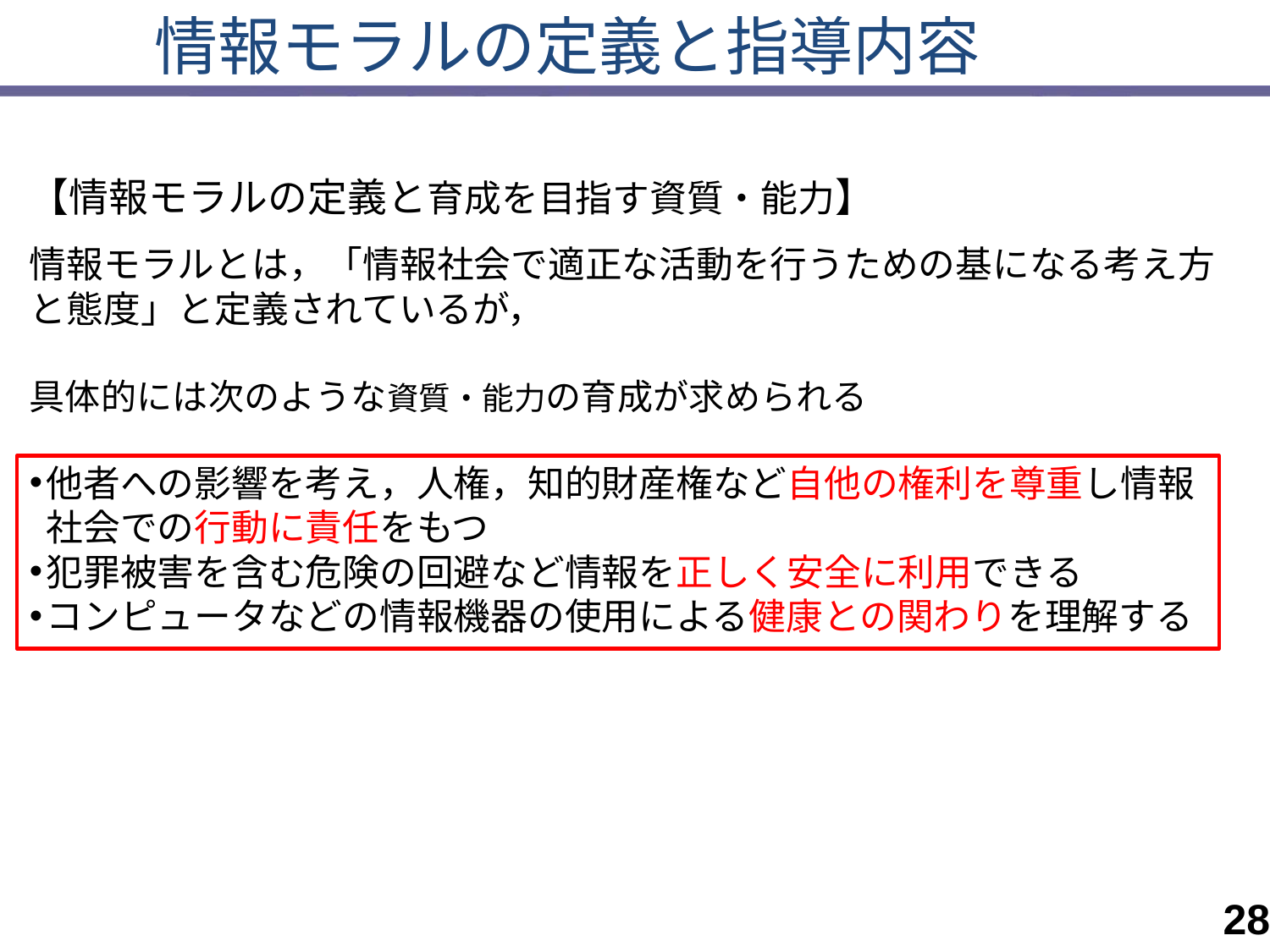

情報モラルの定義と指導内容
【情報モラルの定義と育成を目指す資質・能力】

情報モラルとは，「情報社会で適正な活動を行うための基になる考え方と態度」と定義されているが，

具体的には次のような資質・能力の育成が求められる

他者への影響を考え，人権，知的財産権など自他の権利を尊重し情報社会での行動に責任をもつ
犯罪被害を含む危険の回避など情報を正しく安全に利用できる
コンピュータなどの情報機器の使用による健康との関わりを理解する

28